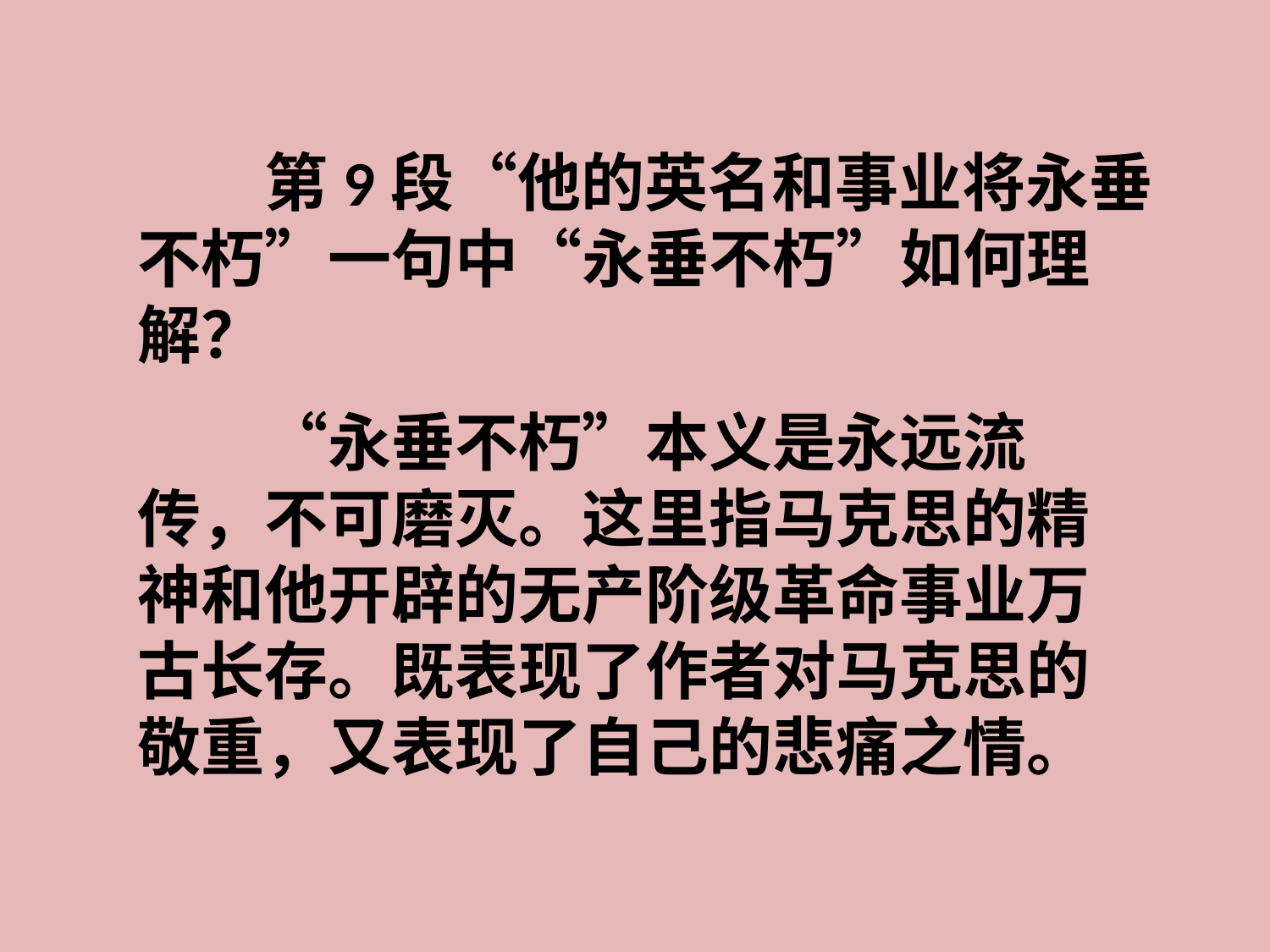

第9段“他的英名和事业将永垂不朽”一句中“永垂不朽”如何理解？
　　“永垂不朽”本义是永远流传，不可磨灭。这里指马克思的精神和他开辟的无产阶级革命事业万古长存。既表现了作者对马克思的敬重，又表现了自己的悲痛之情。